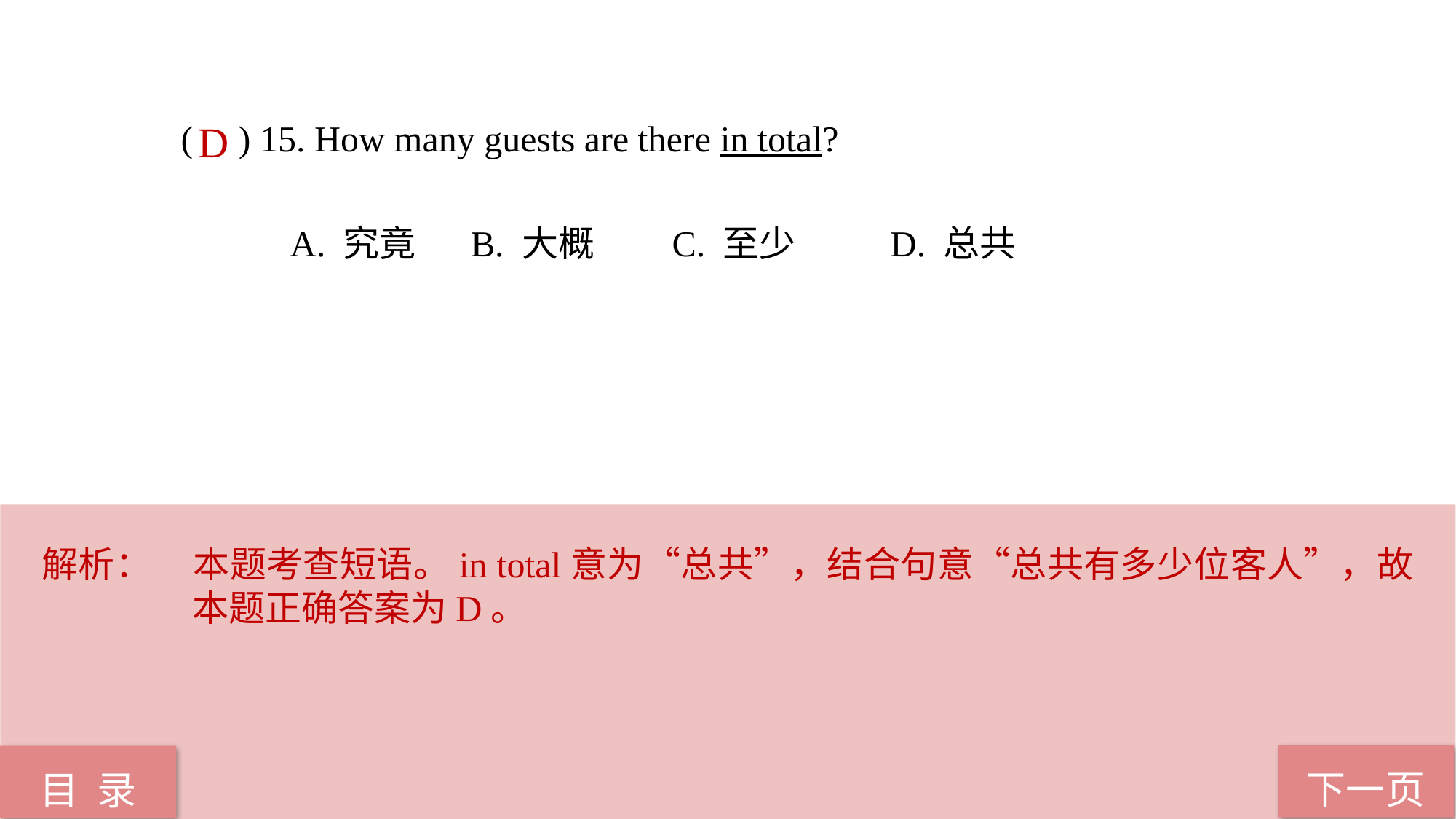

(     ) 15. How many guests are there in total?

A. 究竟	 B. 大概 	C. 至少 	D. 总共
D
解析：	本题考查短语。in total意为“总共”，结合句意“总共有多少位客人”，故本题正确答案为D。